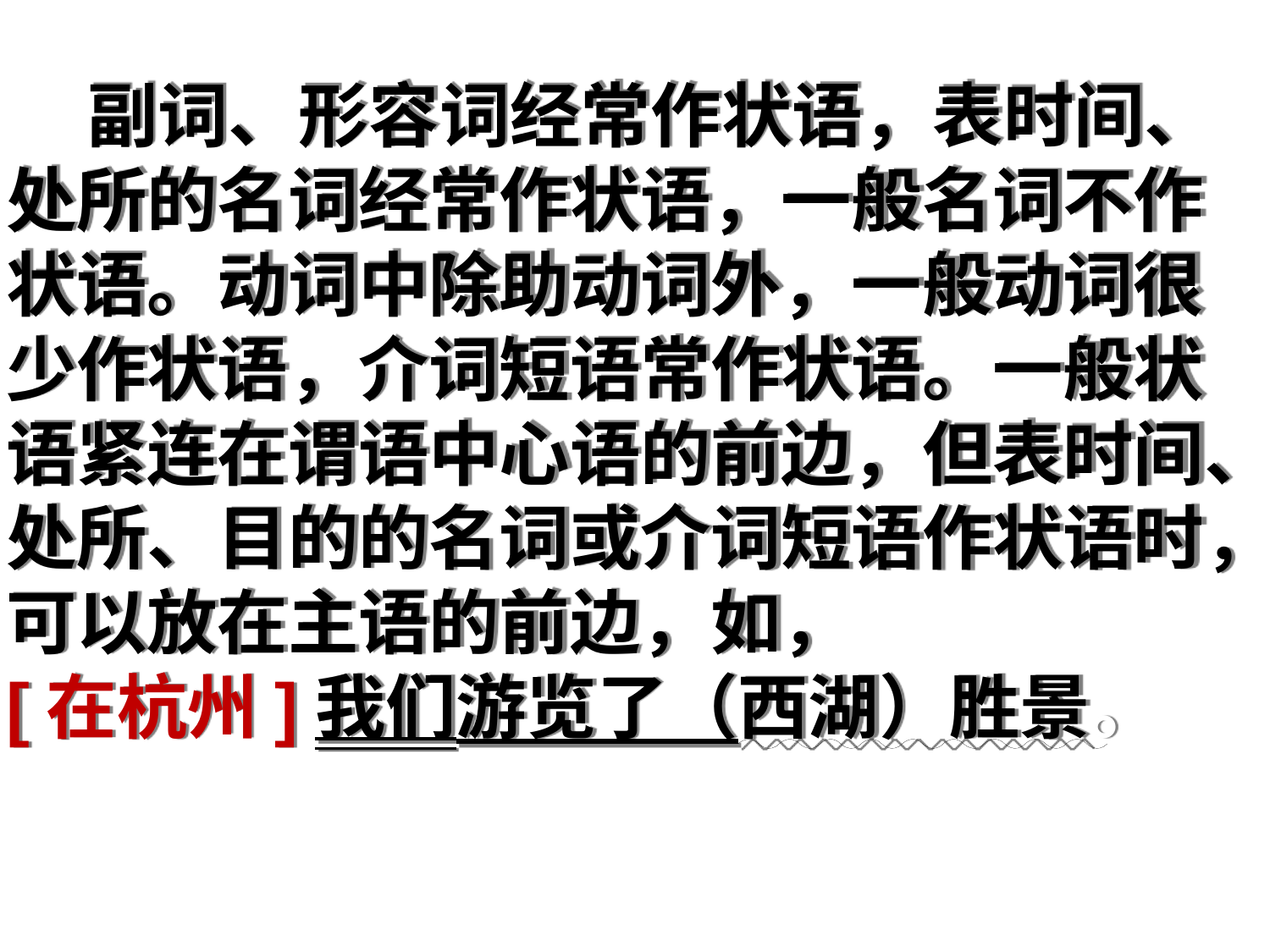

副词、形容词经常作状语，表时间、处所的名词经常作状语，一般名词不作状语。动词中除助动词外，一般动词很少作状语，介词短语常作状语。一般状语紧连在谓语中心语的前边，但表时间、处所、目的的名词或介词短语作状语时，可以放在主语的前边，如，
[在杭州]我们游览了（西湖）胜景。